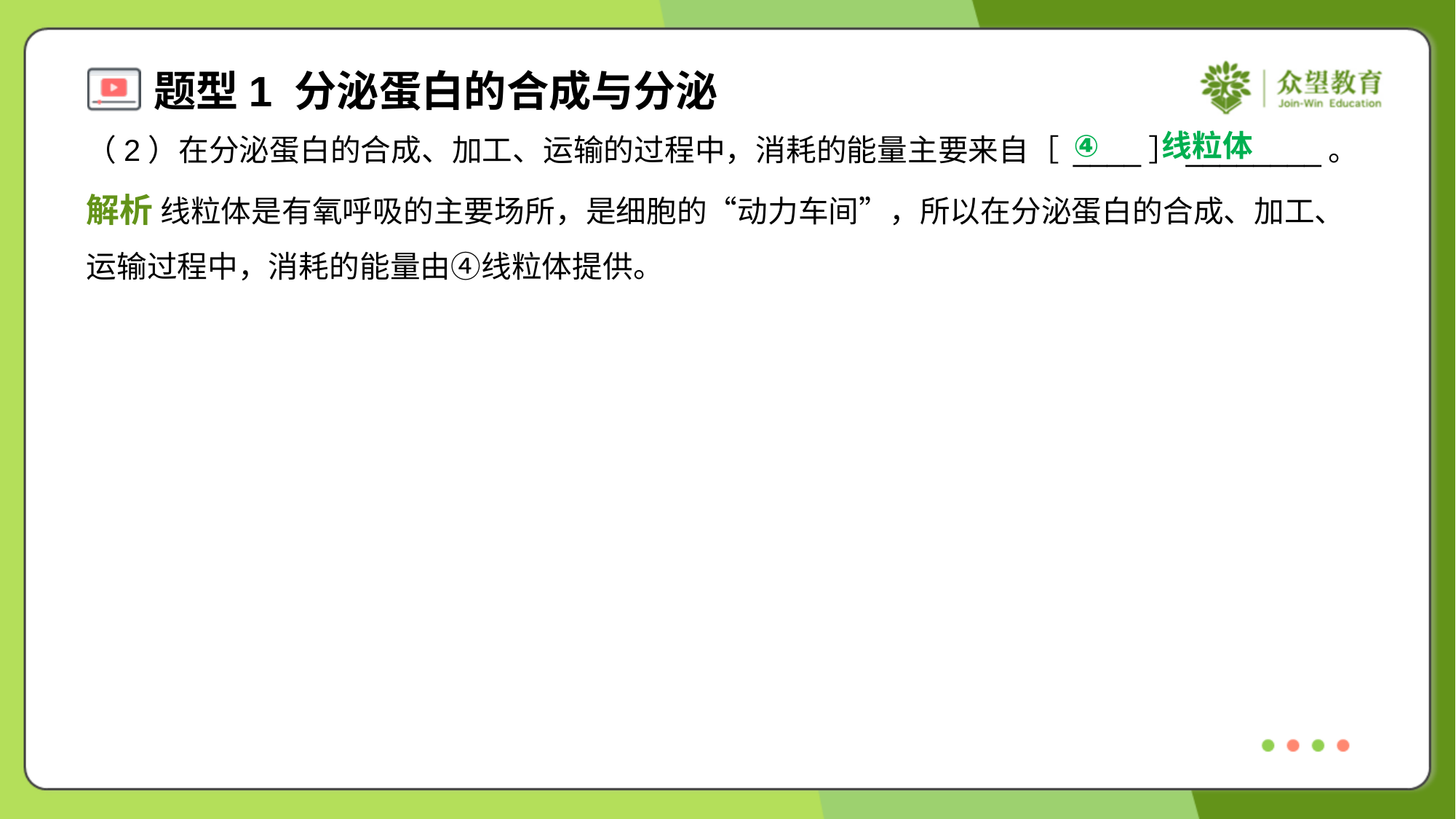

④
线粒体
（2）在分泌蛋白的合成、加工、运输的过程中，消耗的能量主要来自［ ____］________。
解析 线粒体是有氧呼吸的主要场所，是细胞的“动力车间”，所以在分泌蛋白的合成、加工、
运输过程中，消耗的能量由④线粒体提供。